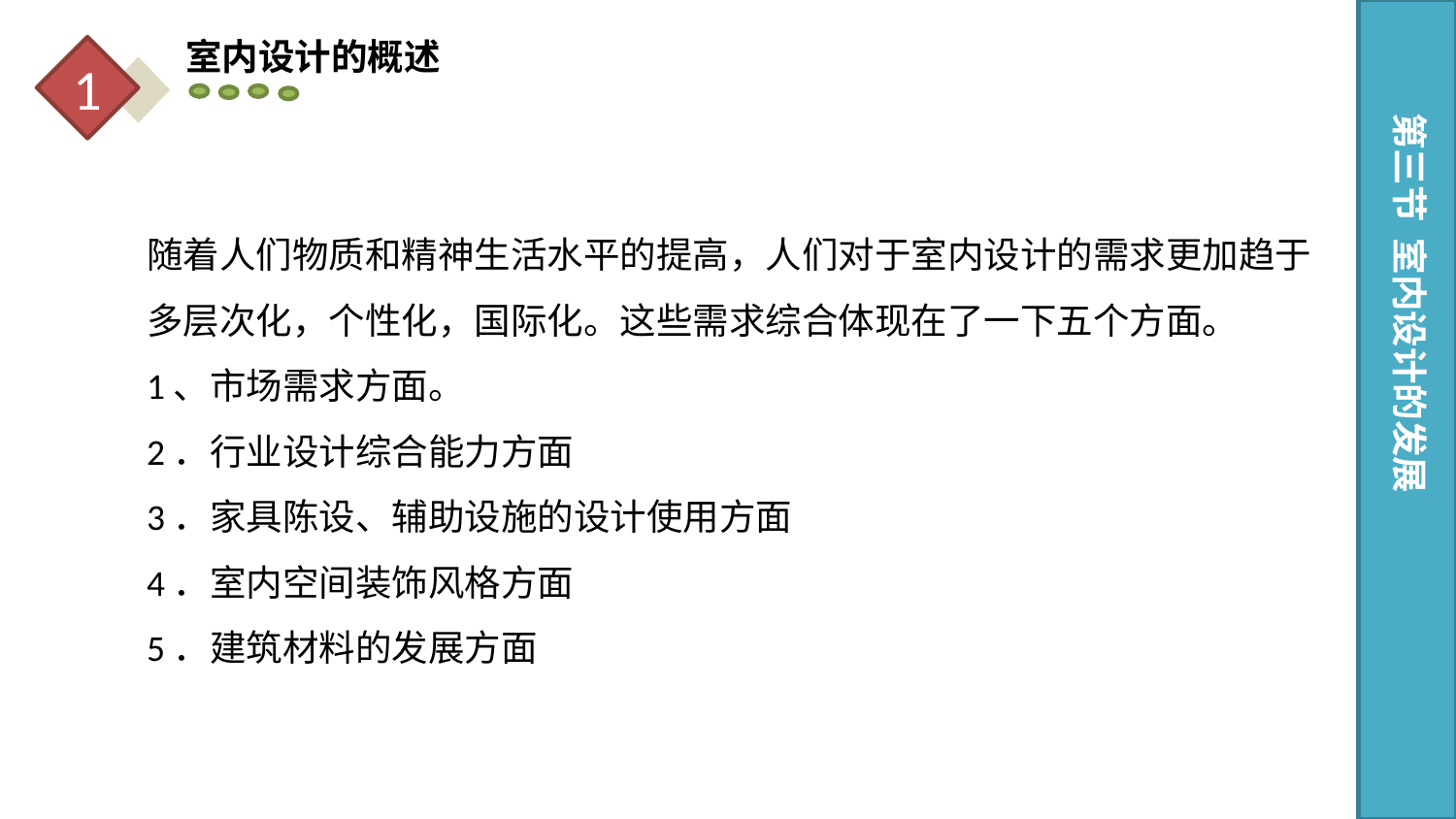

室内设计的概述
1

第三节  室内设计的发展
随着人们物质和精神生活水平的提高，人们对于室内设计的需求更加趋于多层次化，个性化，国际化。这些需求综合体现在了一下五个方面。
1、市场需求方面。
2．行业设计综合能力方面
3．家具陈设、辅助设施的设计使用方面
4．室内空间装饰风格方面
5．建筑材料的发展方面